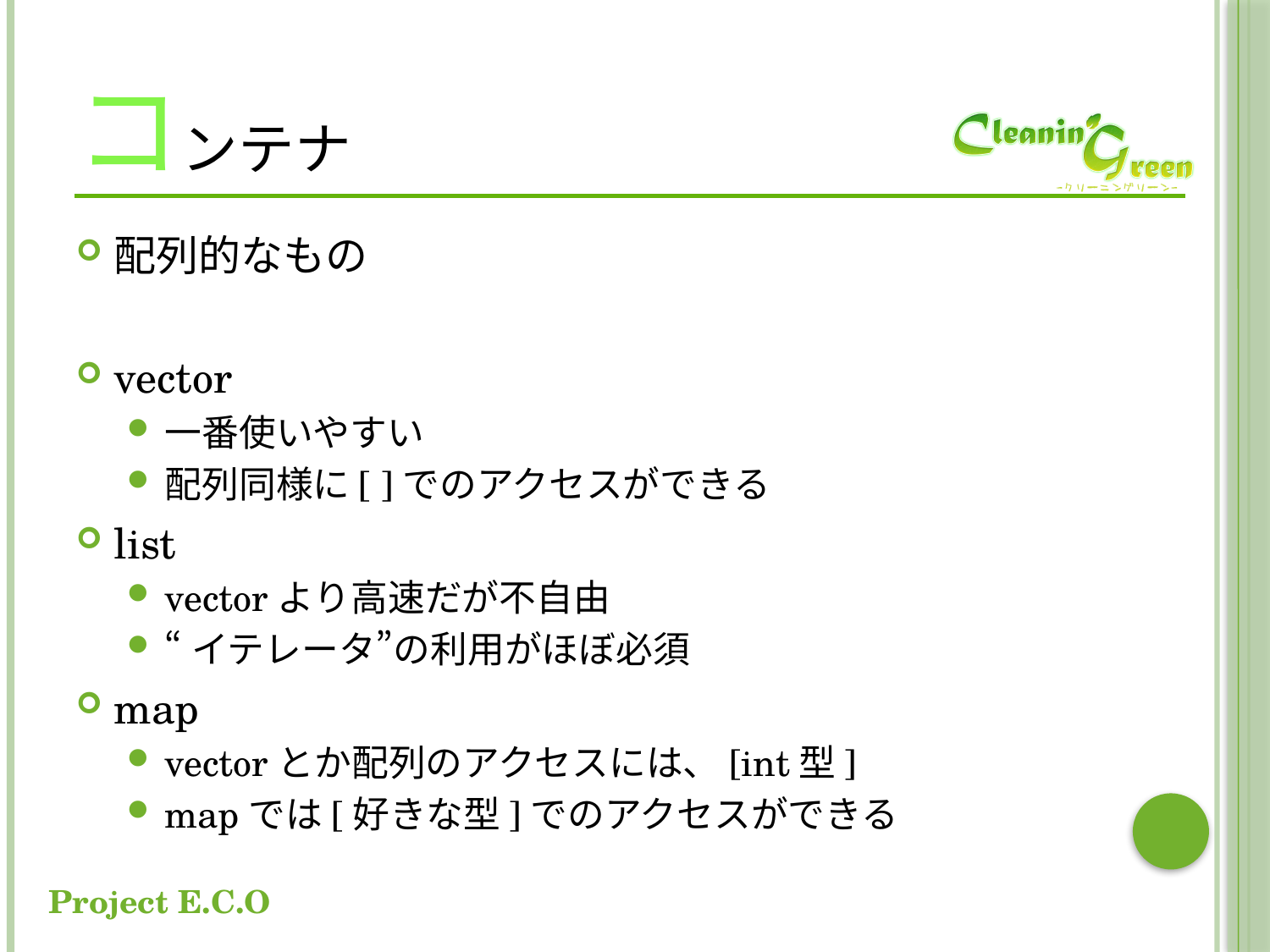

# コンテナ
配列的なもの

vector
一番使いやすい
配列同様に[ ]でのアクセスができる
list
vectorより高速だが不自由
“イテレータ”の利用がほぼ必須
map
vectorとか配列のアクセスには、[int型]
mapでは[好きな型]でのアクセスができる